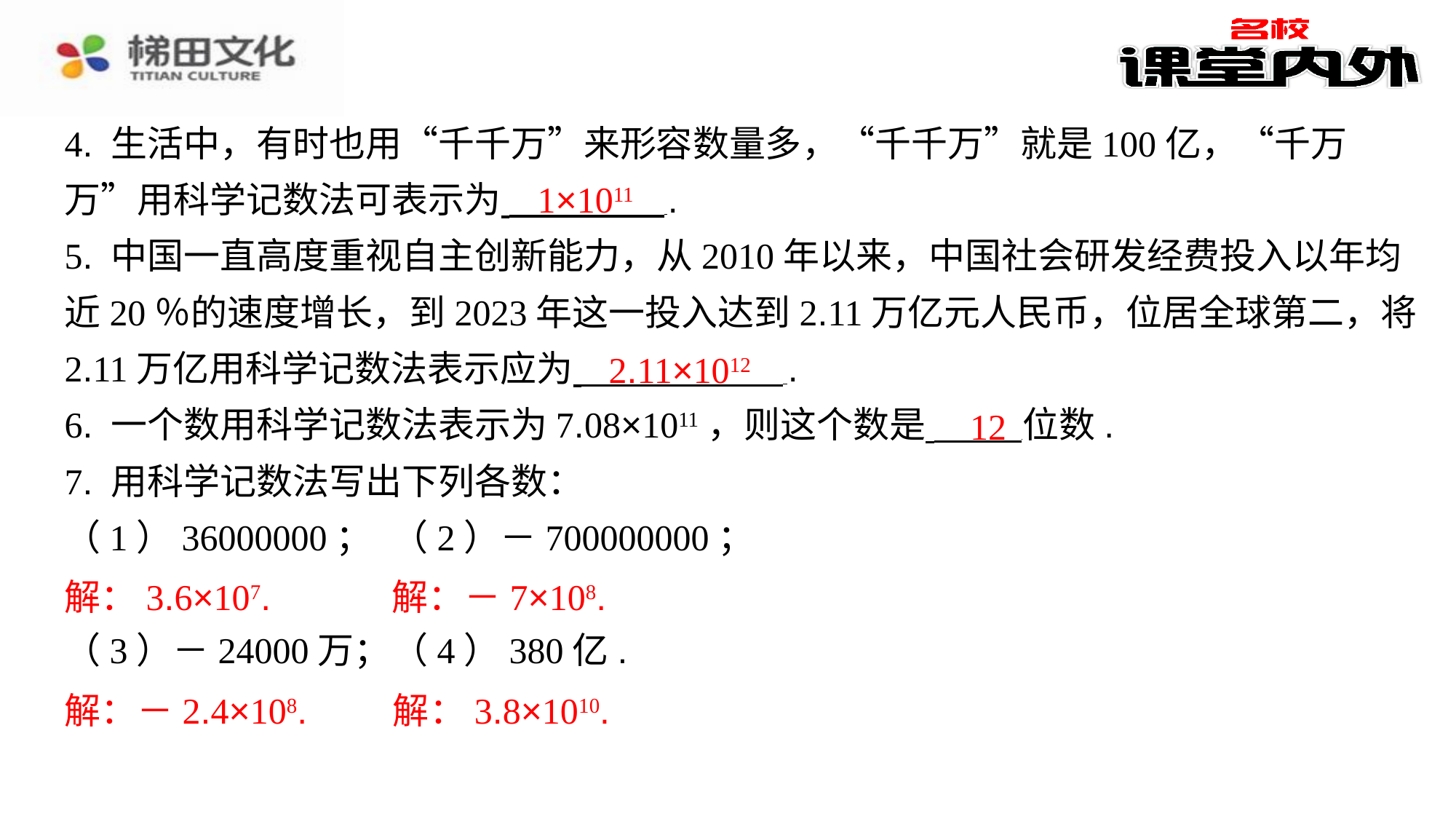

4. 生活中，有时也用“千千万”来形容数量多，“千千万”就是100亿，“千万
万”用科学记数法可表示为                         ⁠.
5. 中国一直高度重视自主创新能力，从2010年以来，中国社会研发经费投入以年均
近20％的速度增长，到2023年这一投入达到2.11万亿元人民币，位居全球第二，将
2.11万亿用科学记数法表示应为                                ⁠.
6. 一个数用科学记数法表示为7.08×1011，则这个数是               位数.
7. 用科学记数法写出下列各数：
（1）36000000；	（2）－700000000；
解：3.6×107.	解：－7×108.
（3）－24000万；	（4）380亿.
解：－2.4×108.	解：3.8×1010.
1×1011
2.11×1012
12
解：3.6×107.
	解：－7×108.
	解：3.8×1010.
解：－2.4×108.